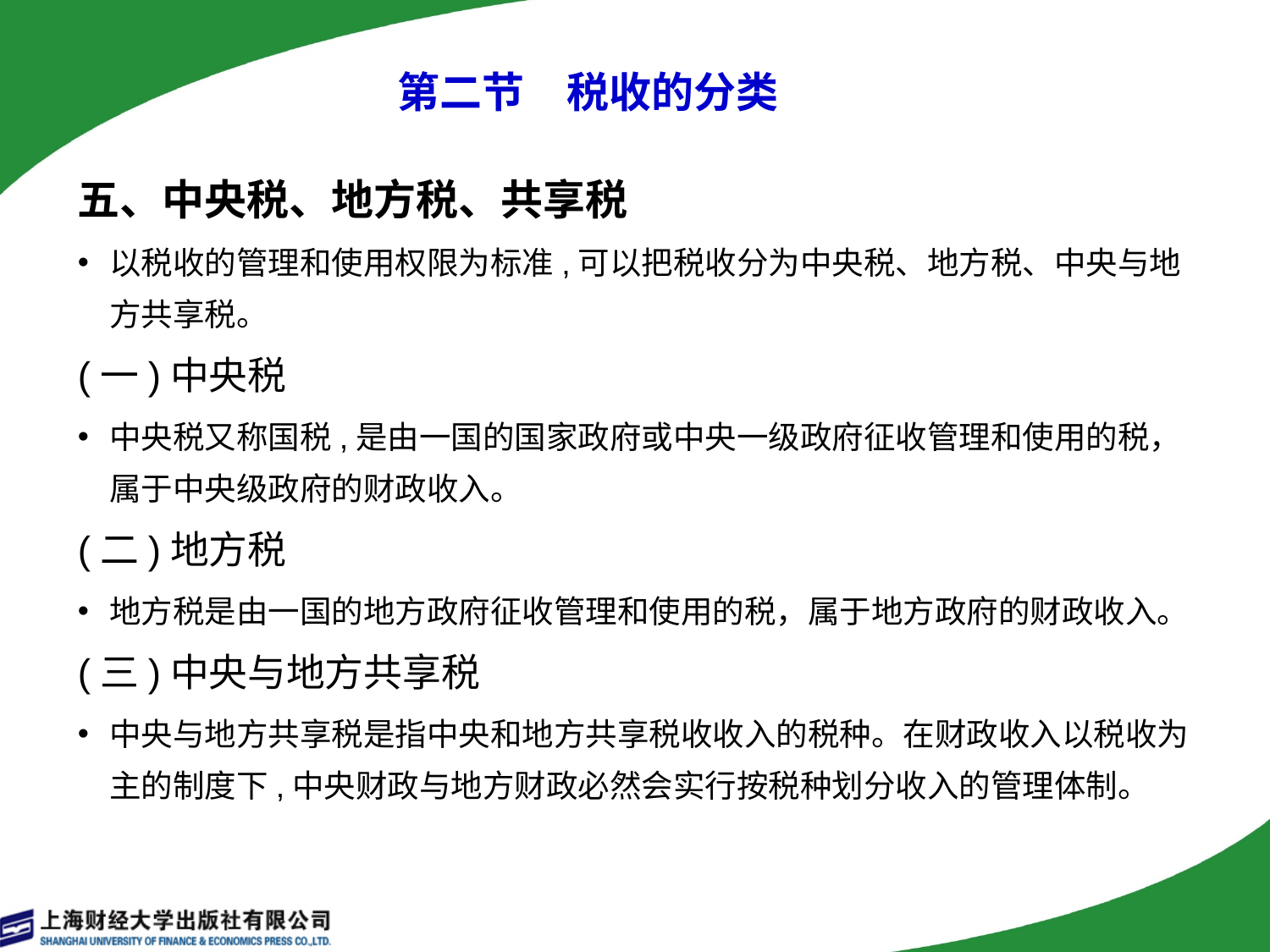

# 第二节　税收的分类
五、中央税、地方税、共享税
以税收的管理和使用权限为标准,可以把税收分为中央税、地方税、中央与地方共享税。
(一)中央税
中央税又称国税,是由一国的国家政府或中央一级政府征收管理和使用的税，属于中央级政府的财政收入。
(二)地方税
地方税是由一国的地方政府征收管理和使用的税，属于地方政府的财政收入。
(三)中央与地方共享税
中央与地方共享税是指中央和地方共享税收收入的税种。在财政收入以税收为主的制度下,中央财政与地方财政必然会实行按税种划分收入的管理体制。